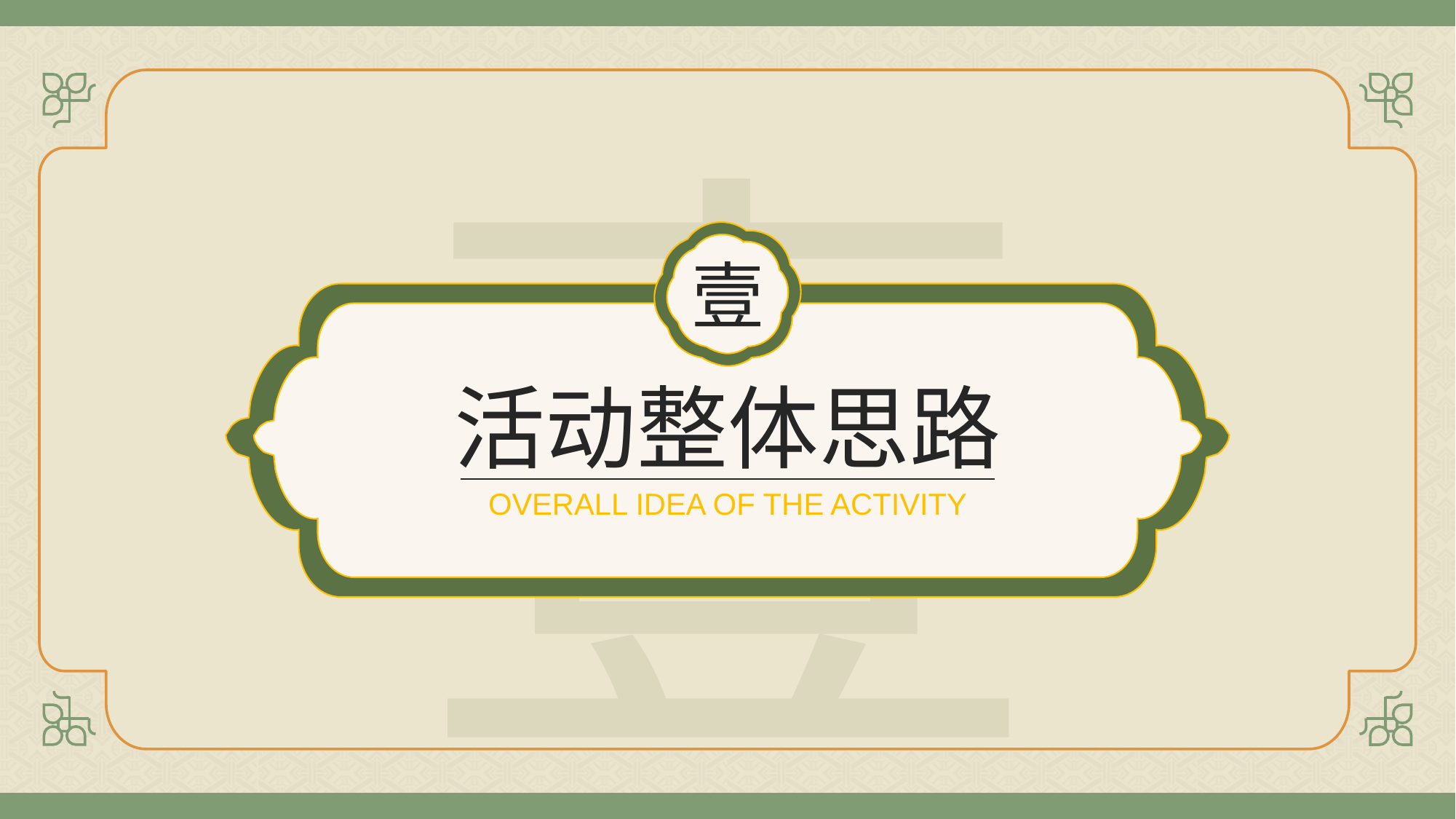

壹

壹
活动整体思路
OVERALL IDEA OF THE ACTIVITY